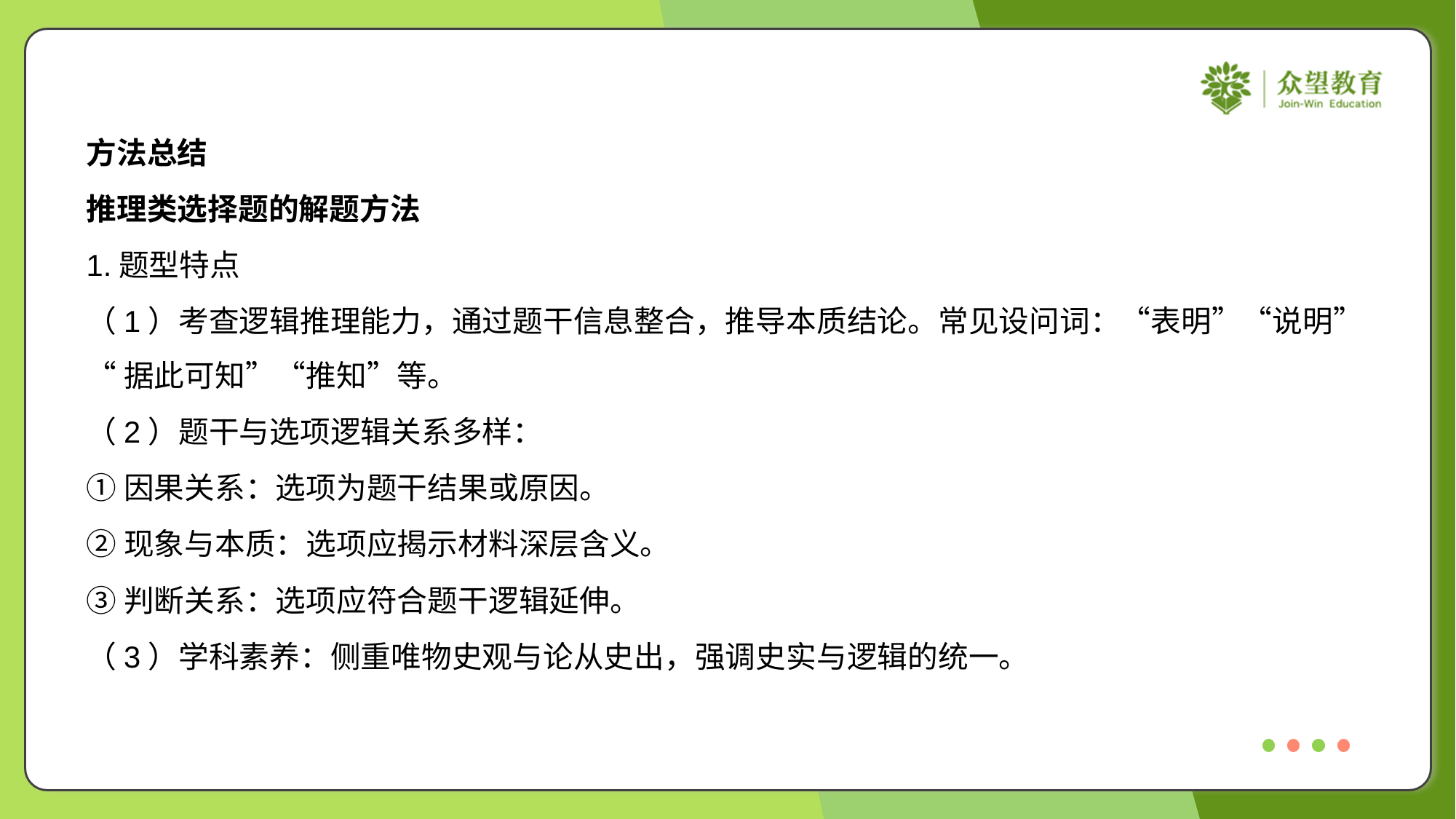

方法总结
推理类选择题的解题方法
1.题型特点
（1）考查逻辑推理能力，通过题干信息整合，推导本质结论。常见设问词：“表明”“说明”
“据此可知”“推知”等。
（2）题干与选项逻辑关系多样：
①因果关系：选项为题干结果或原因。
②现象与本质：选项应揭示材料深层含义。
③判断关系：选项应符合题干逻辑延伸。
（3）学科素养：侧重唯物史观与论从史出，强调史实与逻辑的统一。